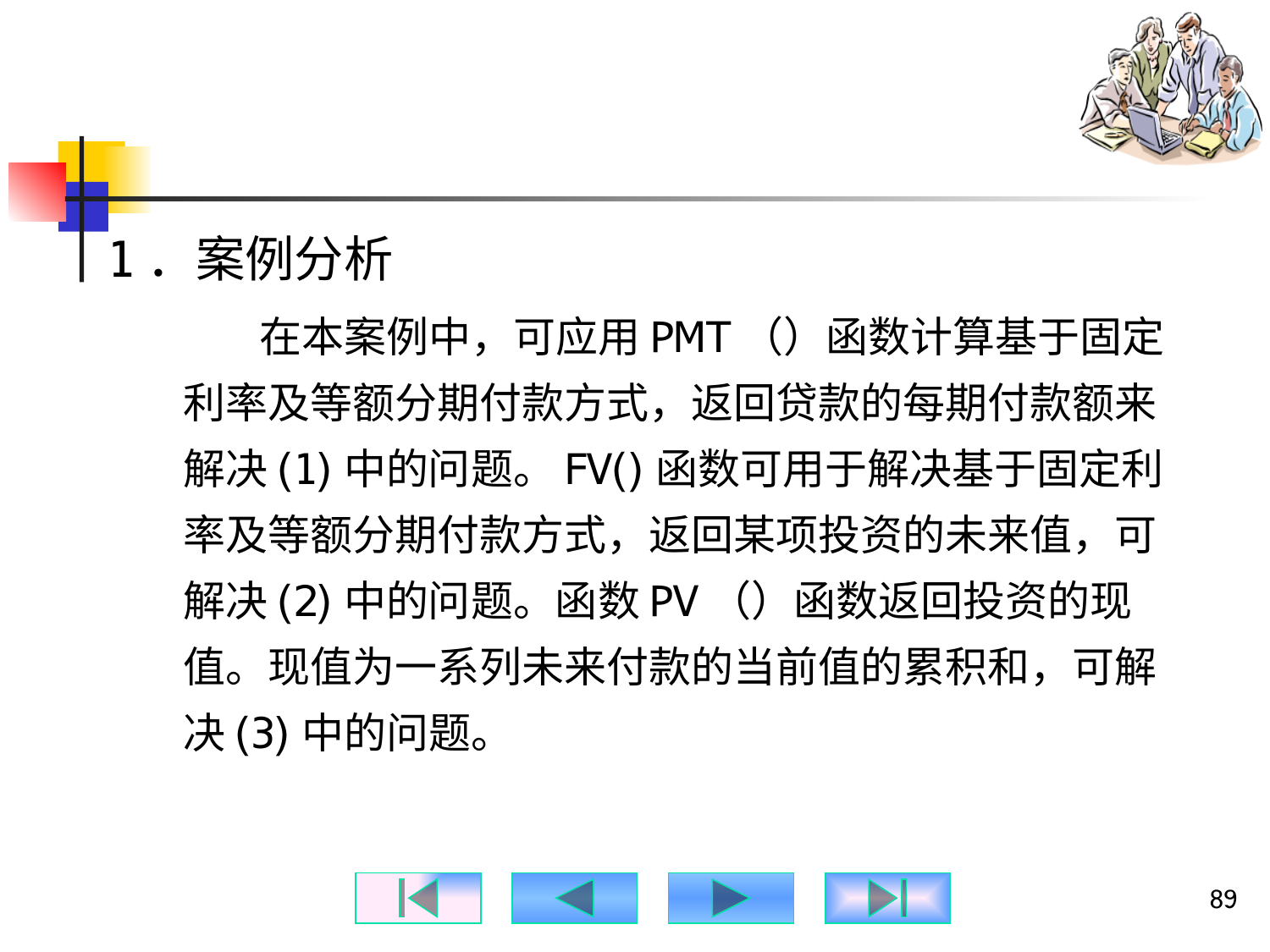

#
1．案例分析
       在本案例中，可应用PMT（）函数计算基于固定利率及等额分期付款方式，返回贷款的每期付款额来解决(1)中的问题。FV()函数可用于解决基于固定利率及等额分期付款方式，返回某项投资的未来值，可解决(2)中的问题。函数PV（）函数返回投资的现值。现值为一系列未来付款的当前值的累积和，可解决(3)中的问题。

89